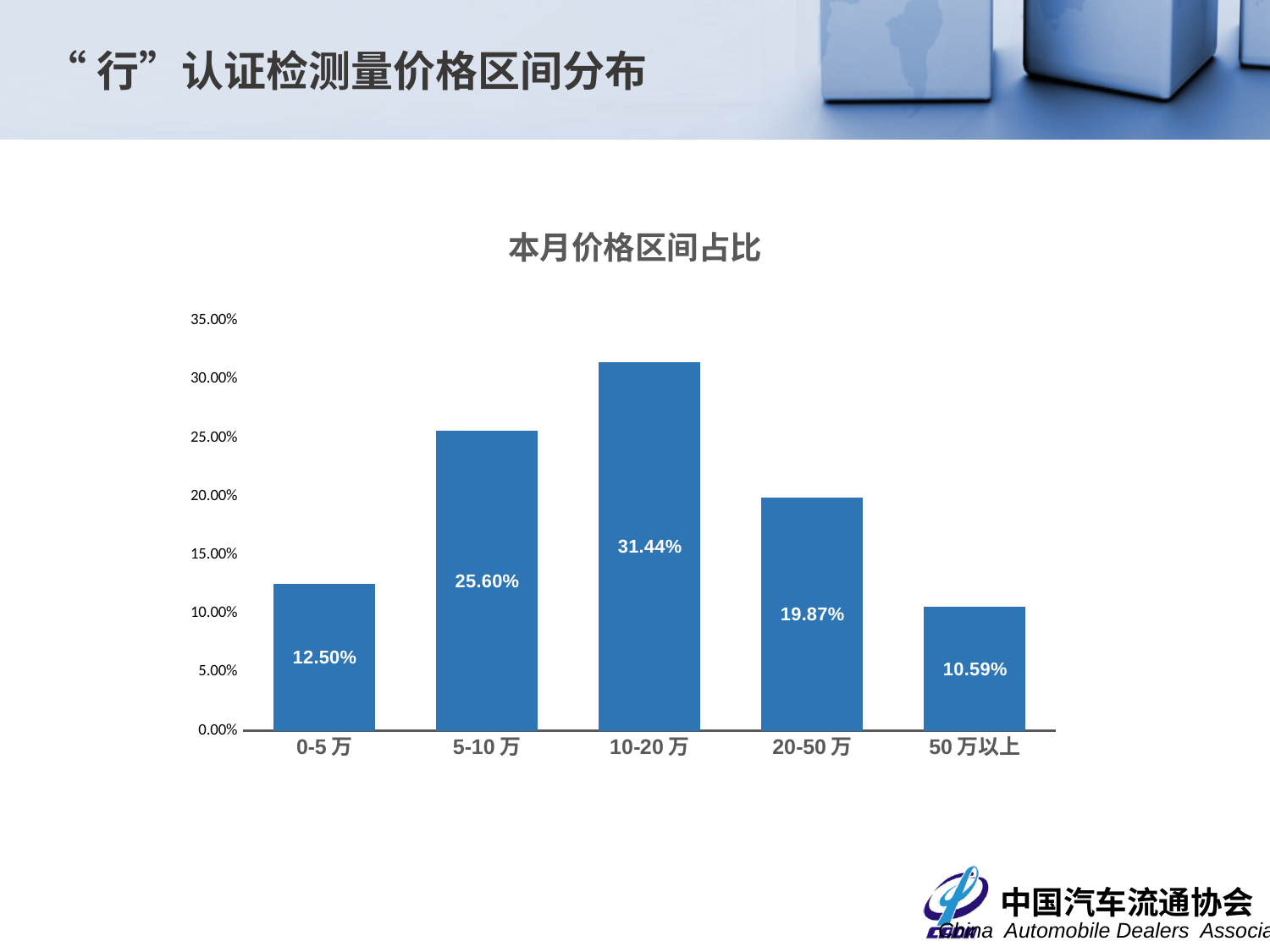

“行”认证检测量价格区间分布

### Chart: 本月价格区间占比

| Category |  |
|---|---|
| 0-5万 | 0.125 |
| 5-10万 | 0.256 |
| 10-20万 | 0.3144 |
| 20-50万 | 0.1987 |
| 50万以上 | 0.1059 |